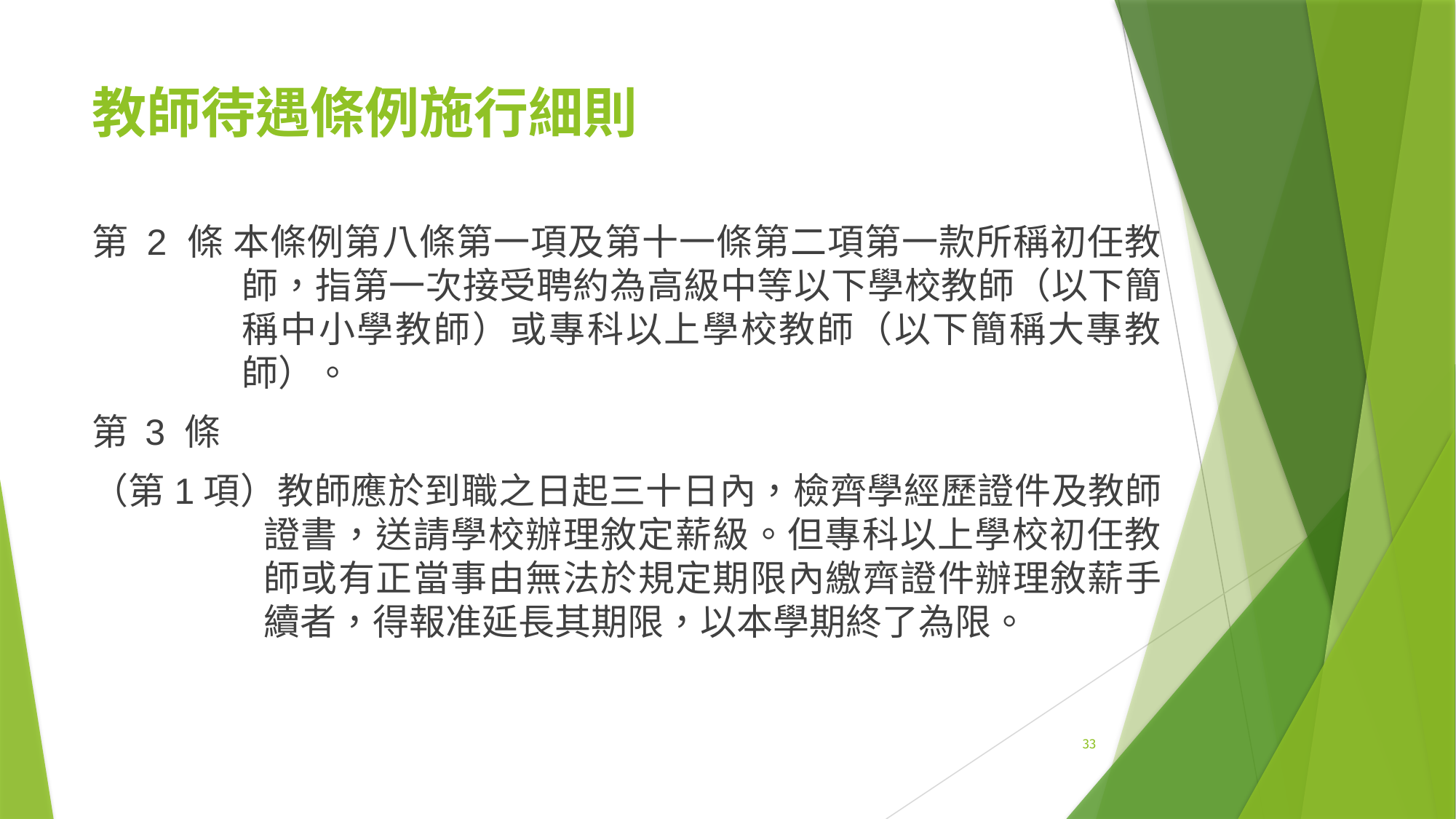

# 教師待遇條例施行細則
第 2 條 本條例第八條第一項及第十一條第二項第一款所稱初任教師，指第一次接受聘約為高級中等以下學校教師（以下簡稱中小學教師）或專科以上學校教師（以下簡稱大專教師）。
第 3 條
（第1項）教師應於到職之日起三十日內，檢齊學經歷證件及教師證書，送請學校辦理敘定薪級。但專科以上學校初任教師或有正當事由無法於規定期限內繳齊證件辦理敘薪手續者，得報准延長其期限，以本學期終了為限。
33